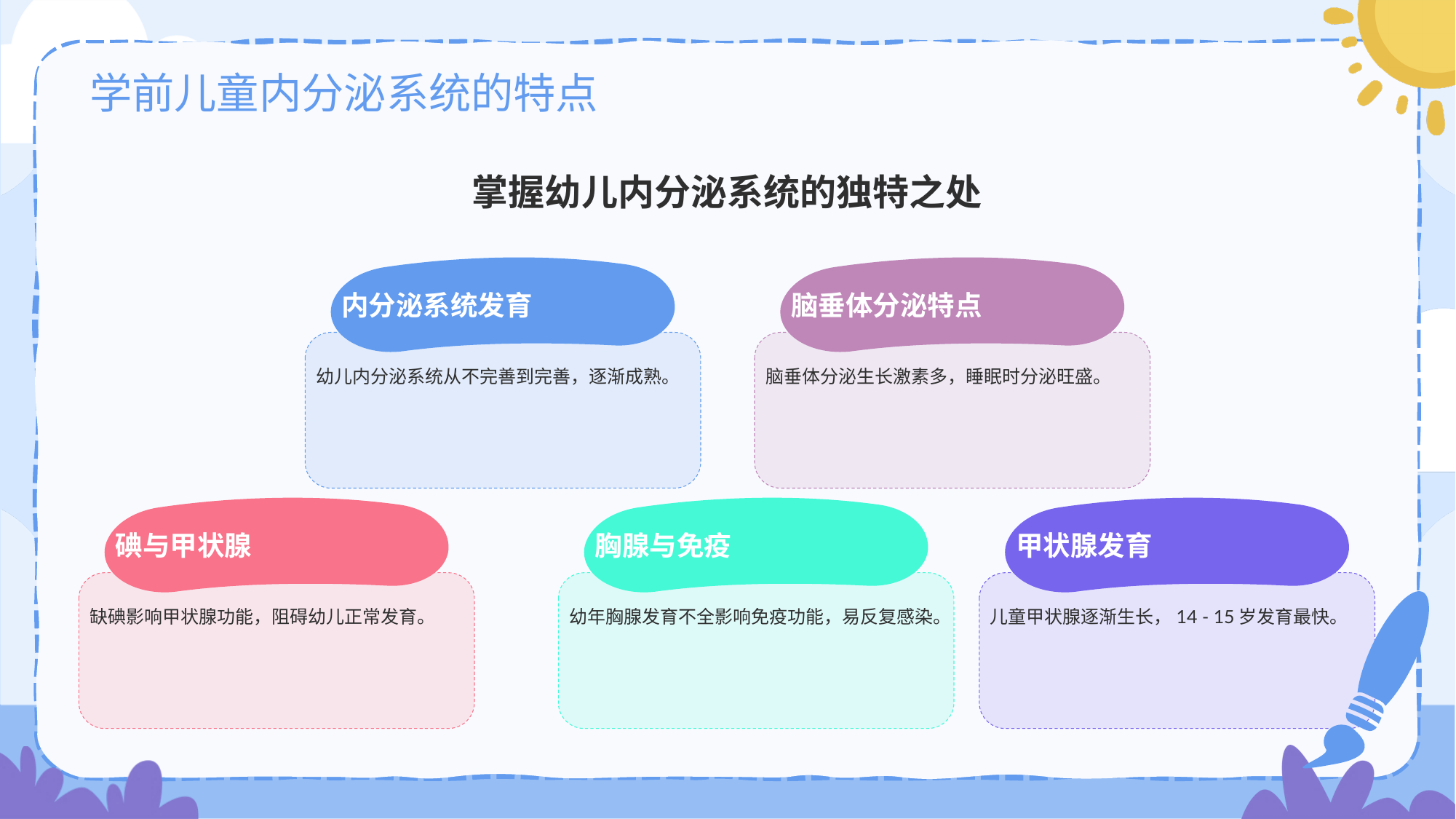

# 学前儿童内分泌系统的特点
掌握幼儿内分泌系统的独特之处
内分泌系统发育

幼儿内分泌系统从不完善到完善，逐渐成熟。
脑垂体分泌特点

脑垂体分泌生长激素多，睡眠时分泌旺盛。
碘与甲状腺

缺碘影响甲状腺功能，阻碍幼儿正常发育。
胸腺与免疫

幼年胸腺发育不全影响免疫功能，易反复感染。
甲状腺发育

儿童甲状腺逐渐生长，14 - 15岁发育最快。